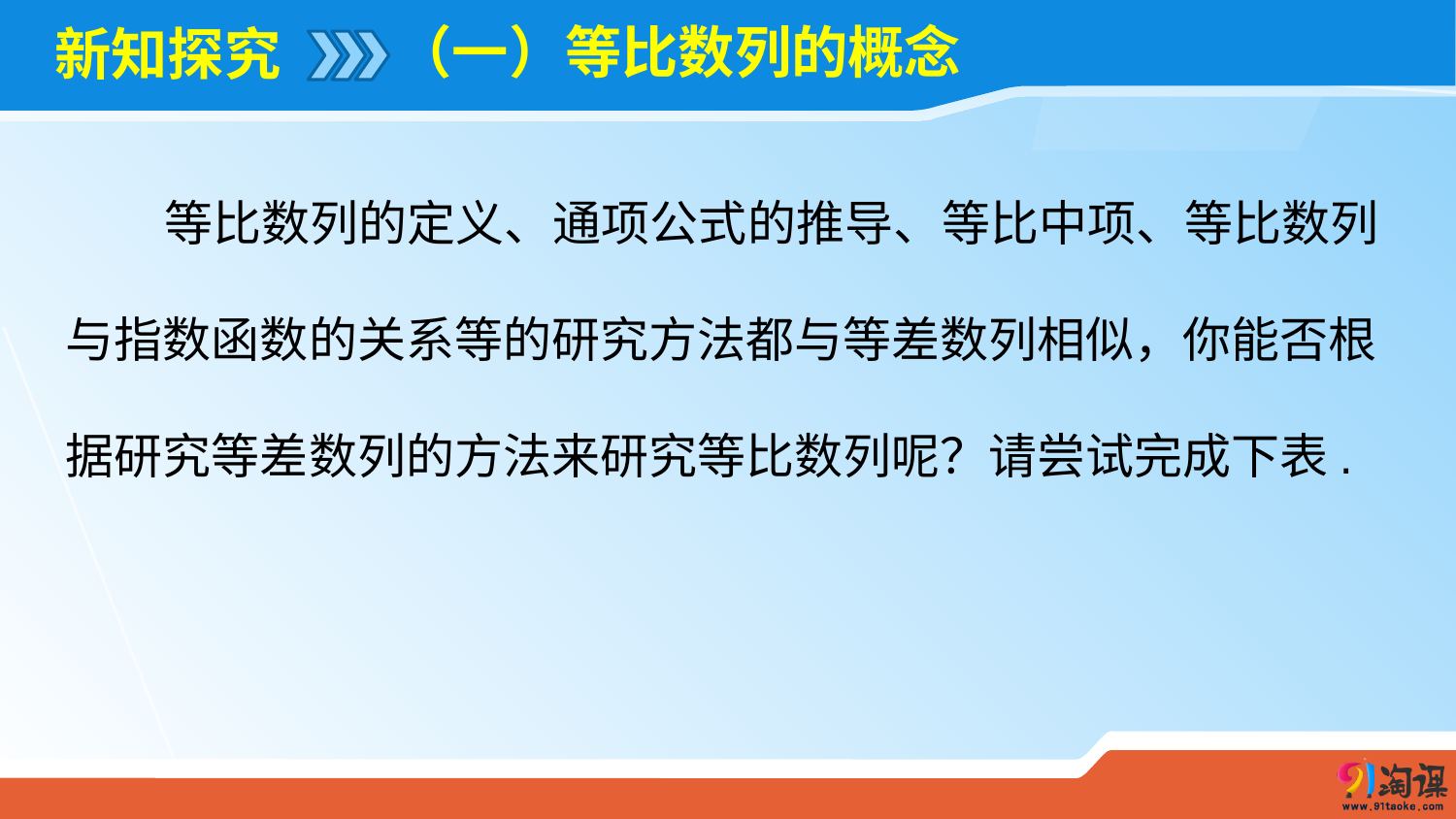

（一）等比数列的概念
# 新知探究
        等比数列的定义、通项公式的推导、等比中项、等比数列与指数函数的关系等的研究方法都与等差数列相似，你能否根据研究等差数列的方法来研究等比数列呢？请尝试完成下表.